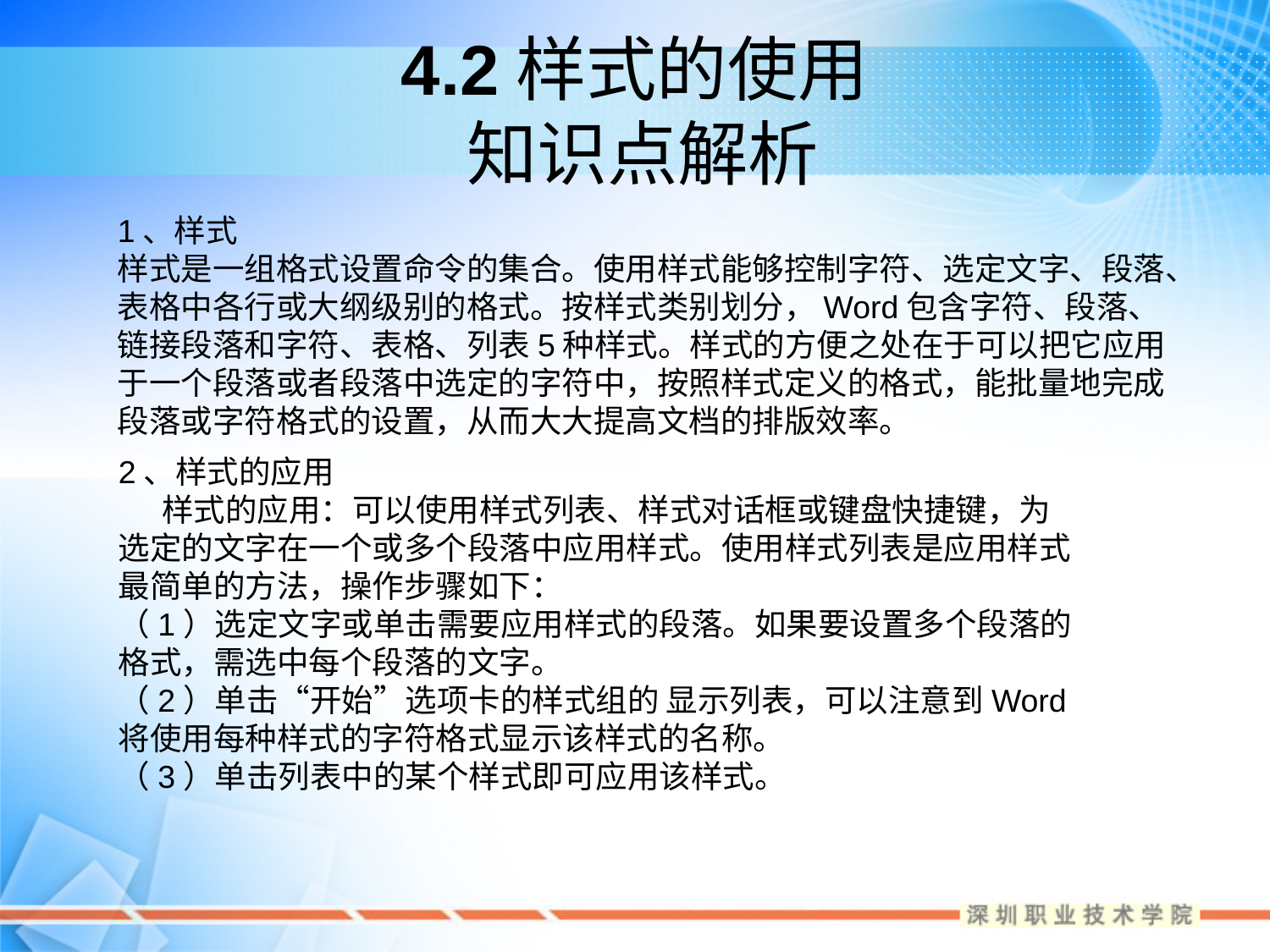

# 4.2样式的使用 知识点解析
1、样式
样式是一组格式设置命令的集合。使用样式能够控制字符、选定文字、段落、表格中各行或大纲级别的格式。按样式类别划分，Word包含字符、段落、链接段落和字符、表格、列表5种样式。样式的方便之处在于可以把它应用于一个段落或者段落中选定的字符中，按照样式定义的格式，能批量地完成段落或字符格式的设置，从而大大提高文档的排版效率。
2、样式的应用
     样式的应用：可以使用样式列表、样式对话框或键盘快捷键，为选定的文字在一个或多个段落中应用样式。使用样式列表是应用样式最简单的方法，操作步骤如下：
（1）选定文字或单击需要应用样式的段落。如果要设置多个段落的格式，需选中每个段落的文字。
（2）单击“开始”选项卡的样式组的 显示列表，可以注意到Word将使用每种样式的字符格式显示该样式的名称。
（3）单击列表中的某个样式即可应用该样式。